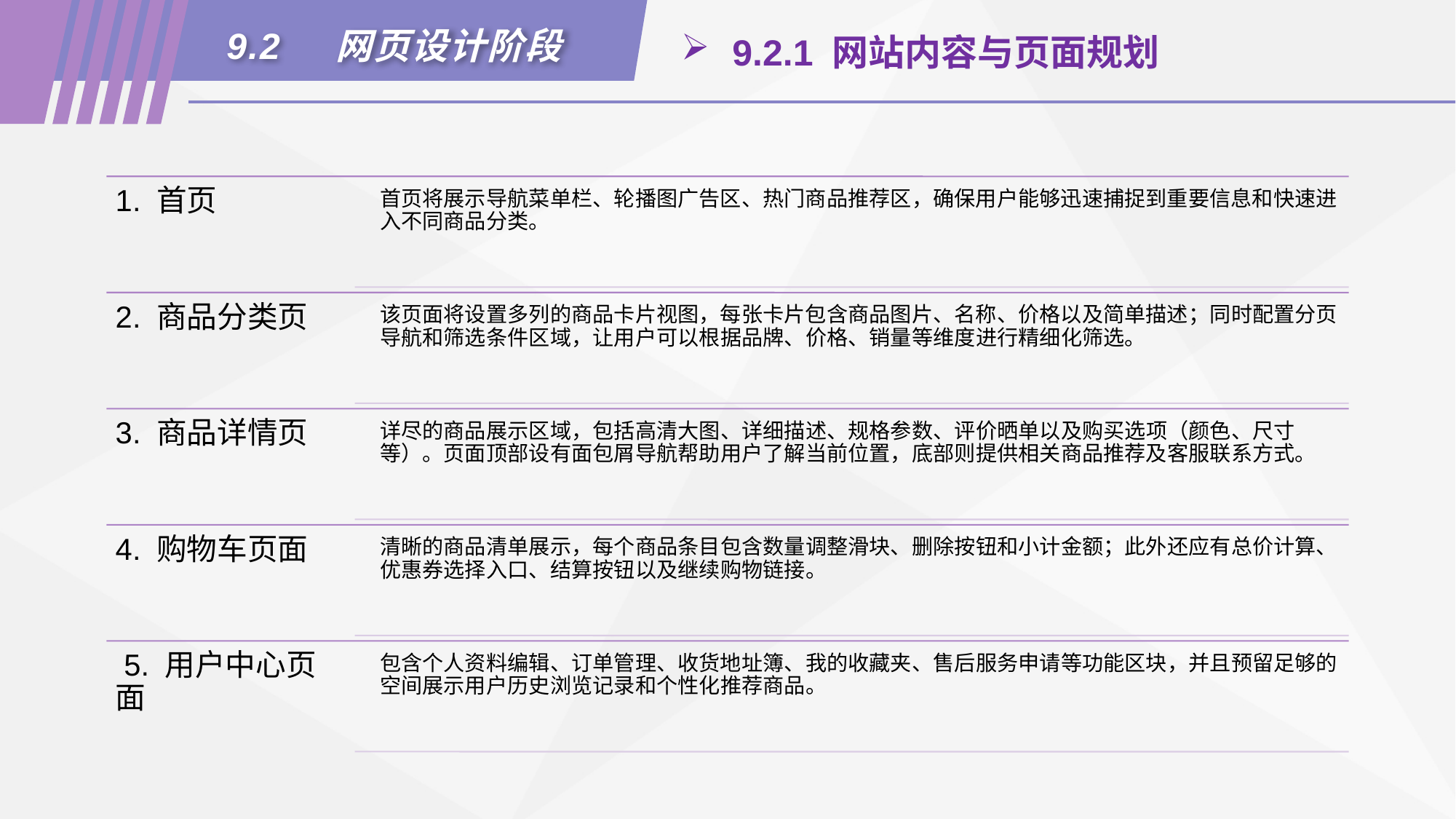

9.2	网页设计阶段
 9.2.1 网站内容与页面规划
1. 首页
首页将展示导航菜单栏、轮播图广告区、热门商品推荐区，确保用户能够迅速捕捉到重要信息和快速进入不同商品分类。
2. 商品分类页
该页面将设置多列的商品卡片视图，每张卡片包含商品图片、名称、价格以及简单描述；同时配置分页导航和筛选条件区域，让用户可以根据品牌、价格、销量等维度进行精细化筛选。
3. 商品详情页
详尽的商品展示区域，包括高清大图、详细描述、规格参数、评价晒单以及购买选项（颜色、尺寸等）。页面顶部设有面包屑导航帮助用户了解当前位置，底部则提供相关商品推荐及客服联系方式。
4. 购物车页面
清晰的商品清单展示，每个商品条目包含数量调整滑块、删除按钮和小计金额；此外还应有总价计算、优惠券选择入口、结算按钮以及继续购物链接。
 5. 用户中心页面
包含个人资料编辑、订单管理、收货地址簿、我的收藏夹、售后服务申请等功能区块，并且预留足够的空间展示用户历史浏览记录和个性化推荐商品。